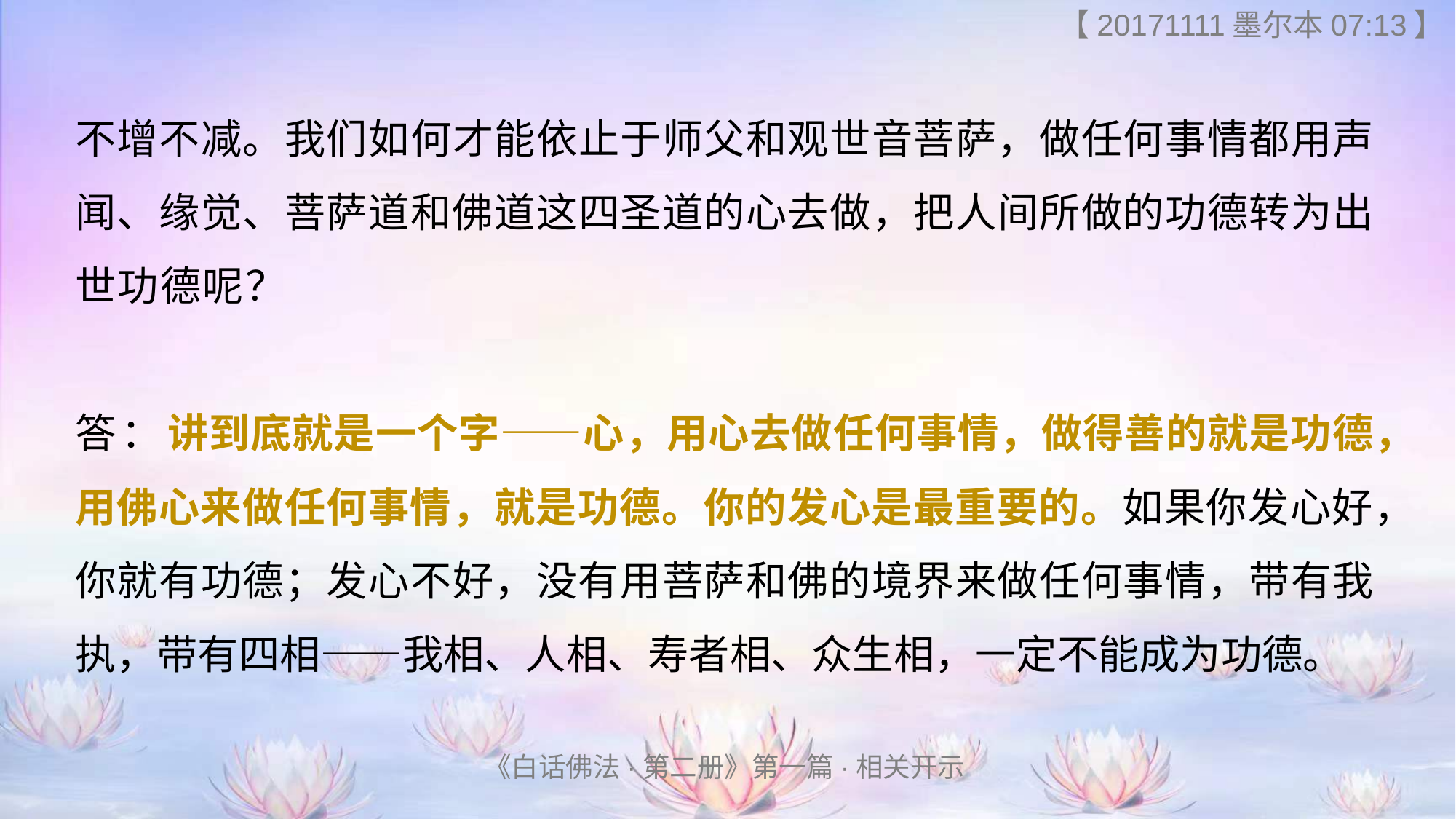

【20171111墨尔本07:13】
# 不增不减。我们如何才能依止于师父和观世音菩萨，做任何事情都用声闻、缘觉、菩萨道和佛道这四圣道的心去做，把人间所做的功德转为出世功德呢？ 答：讲到底就是一个字——心，用心去做任何事情，做得善的就是功德，用佛心来做任何事情，就是功德。你的发心是最重要的。如果你发心好，你就有功德；发心不好，没有用菩萨和佛的境界来做任何事情，带有我执，带有四相——我相、人相、寿者相、众生相，一定不能成为功德。
《白话佛法·第二册》第一篇·相关开示